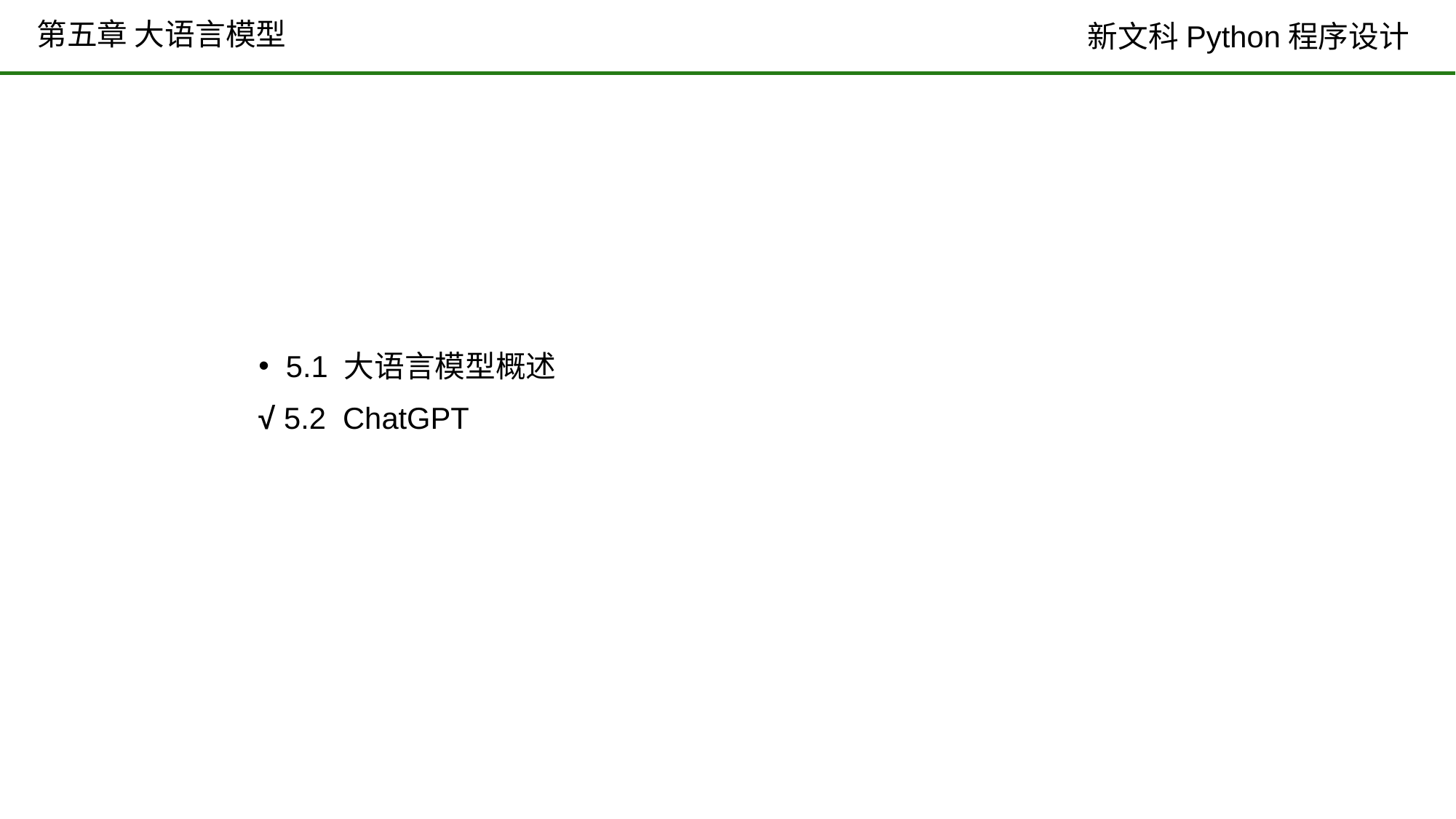

# 第五章 大语言模型
5.1 大语言模型概述
√ 5.2  ChatGPT